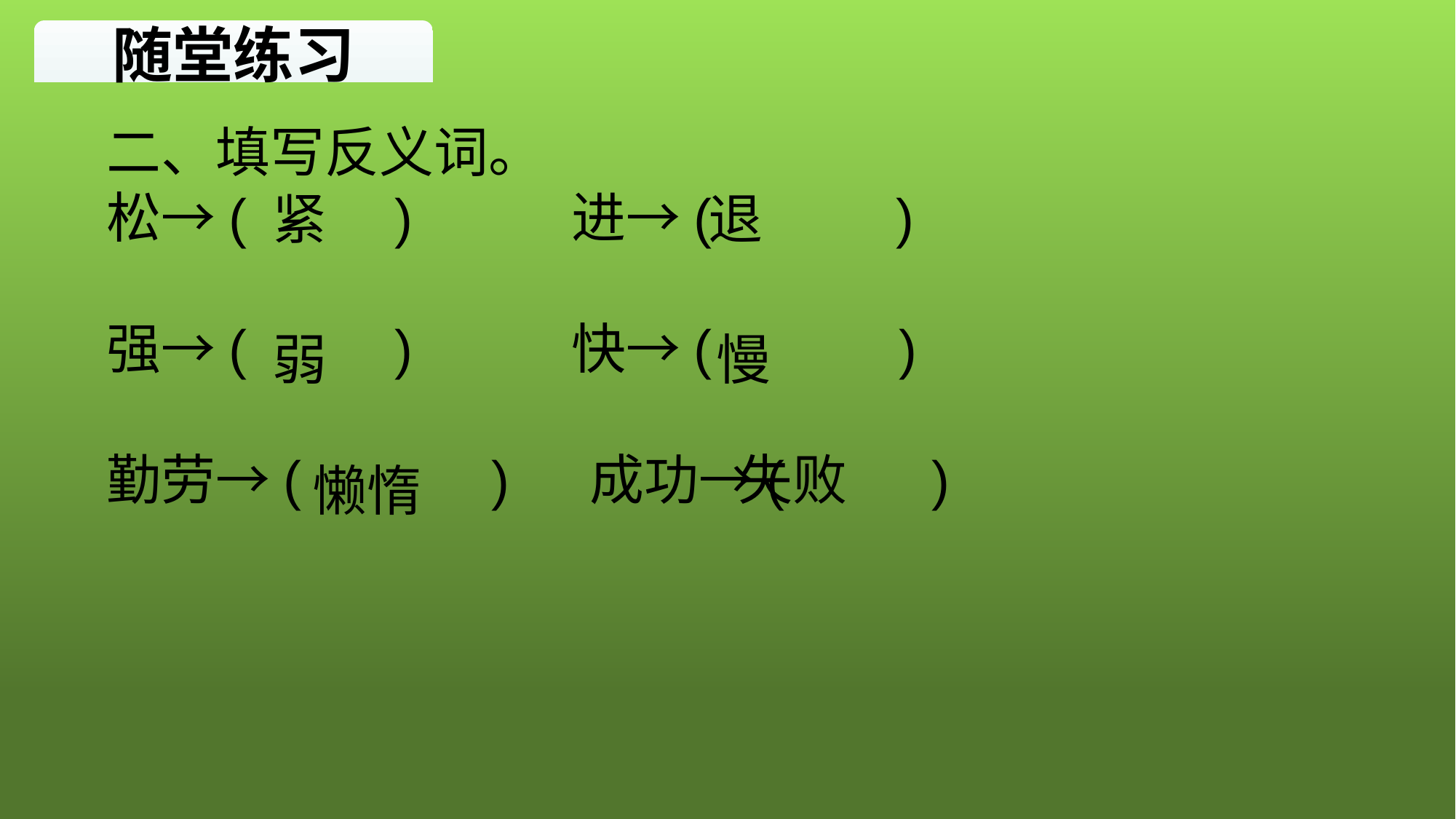

随堂练习
二、填写反义词。
松→(　 　)　　   进→(　　    )

强→(　　 )　　   快→(   　     )

勤劳→(　　　)　 成功→(　 　)
紧
退
弱
慢
 失败
懒惰